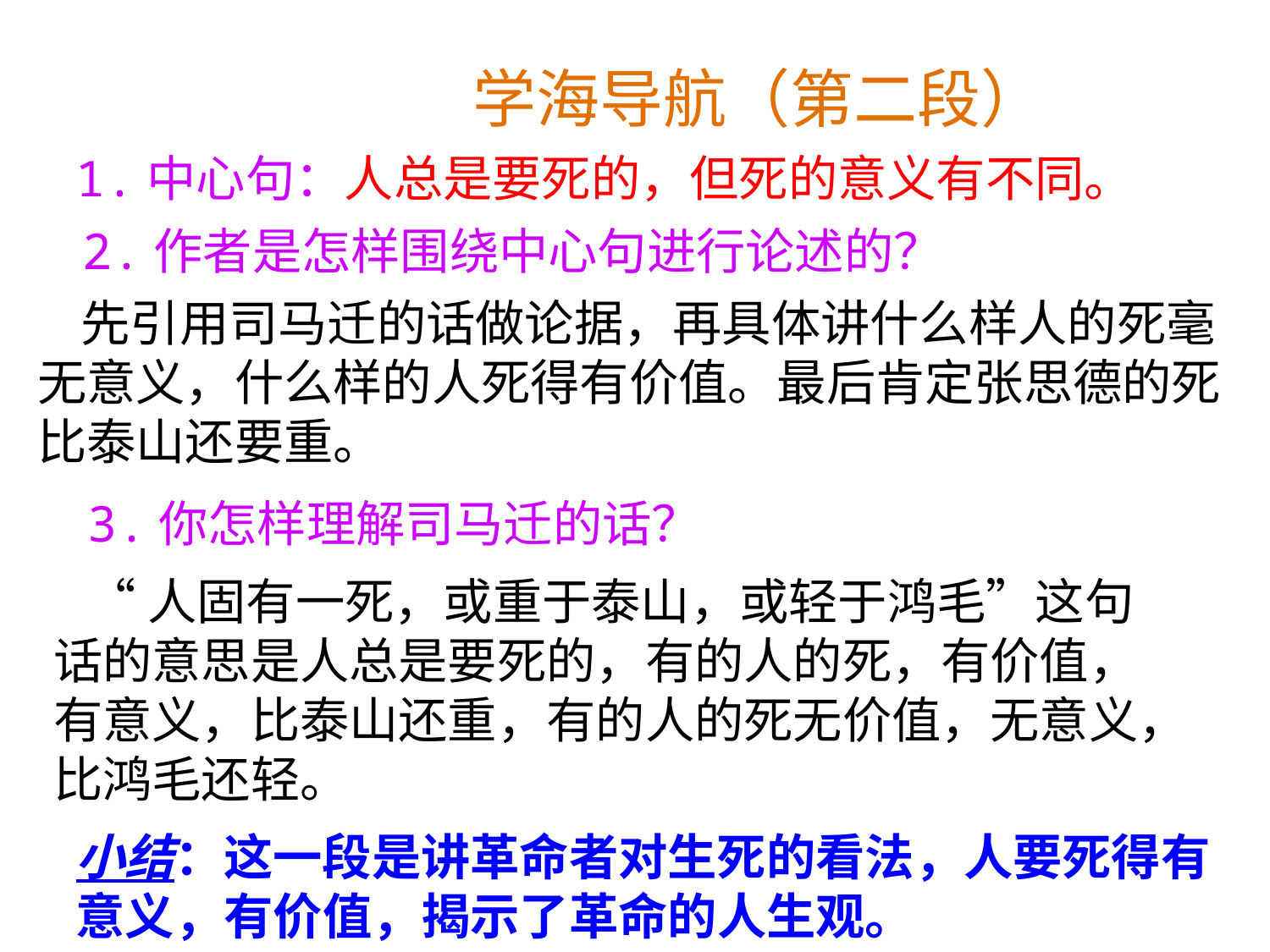

学海导航（第二段）
1.中心句：人总是要死的，但死的意义有不同。
 2.作者是怎样围绕中心句进行论述的？
     先引用司马迁的话做论据，再具体讲什么样人的死毫无意义，什么样的人死得有价值。最后肯定张思德的死比泰山还要重。
3.你怎样理解司马迁的话？
   “人固有一死，或重于泰山，或轻于鸿毛”这句话的意思是人总是要死的，有的人的死，有价值，有意义，比泰山还重，有的人的死无价值，无意义，比鸿毛还轻。
小结：这一段是讲革命者对生死的看法，人要死得有意义，有价值，揭示了革命的人生观。